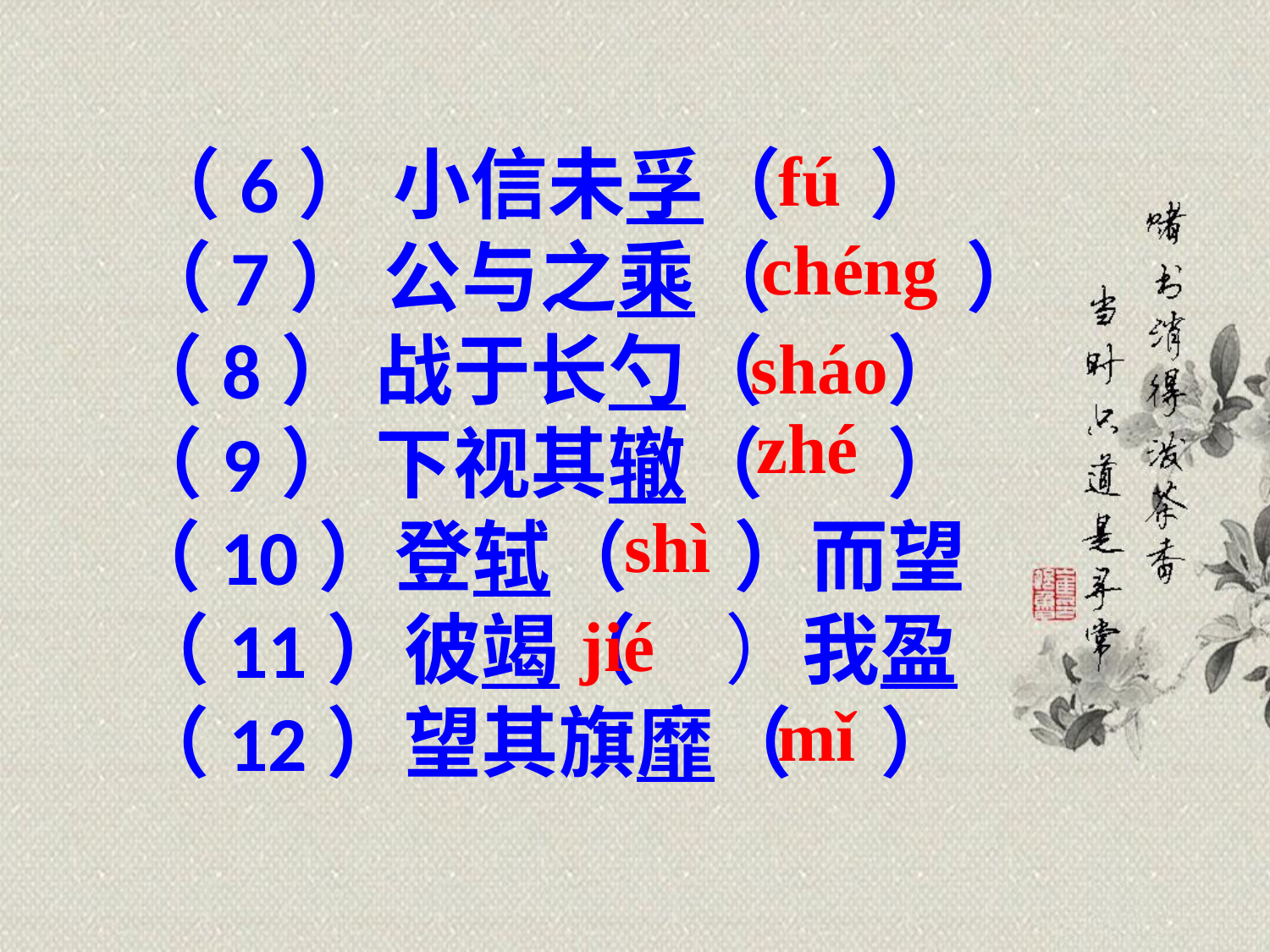

（6） 小信未孚（     ）
     （7） 公与之乘（           ）
（8） 战于长勺（       ）
（9） 下视其辙（       ）
（10）登轼（      ）而望
（11）彼竭（     ）我盈
（12）望其旗靡（     ）
fú
chéng
sháo
zhé

shì

jié
mǐ